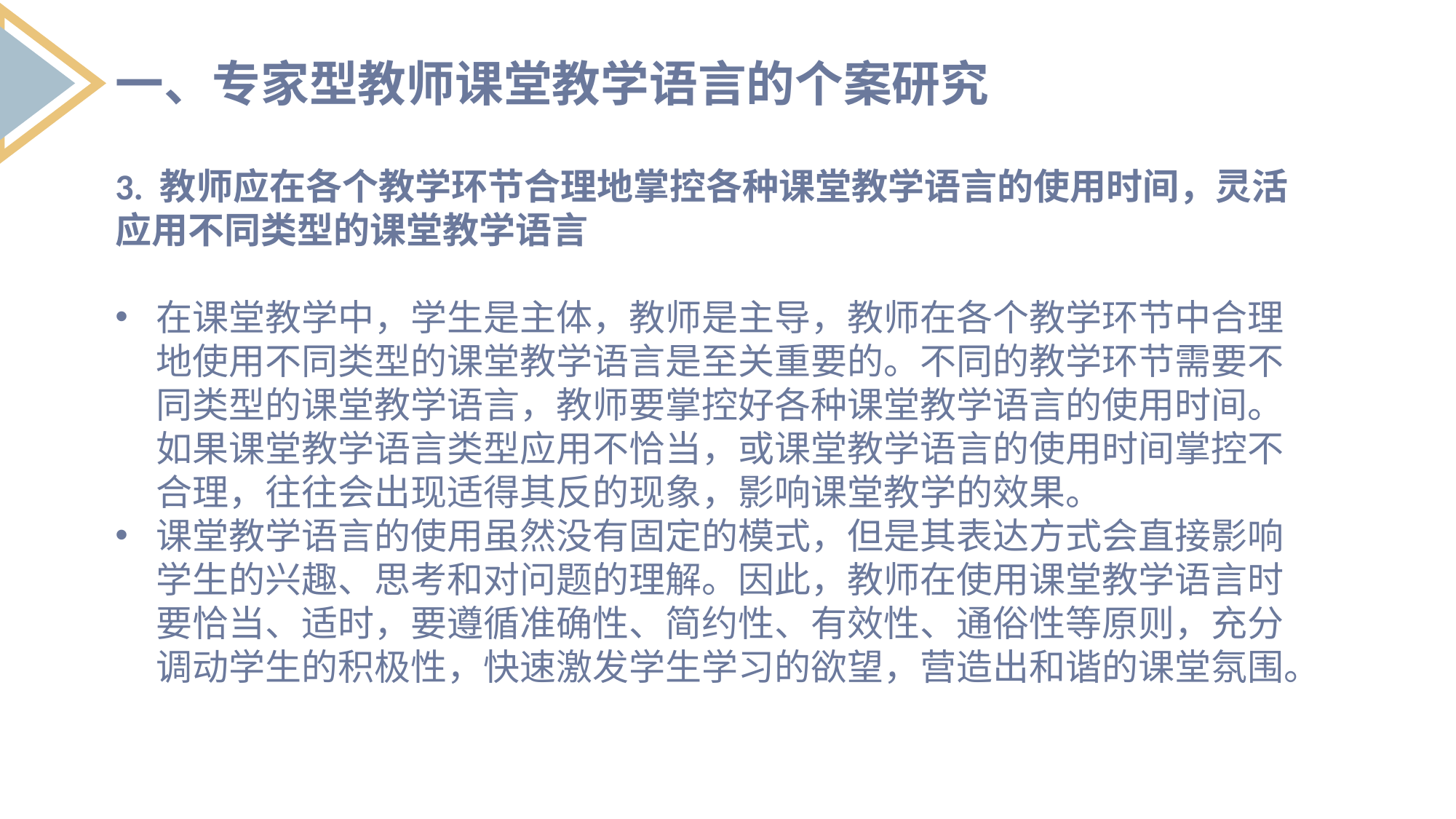

一、专家型教师课堂教学语言的个案研究
3. 教师应在各个教学环节合理地掌控各种课堂教学语言的使用时间，灵活应用不同类型的课堂教学语言

在课堂教学中，学生是主体，教师是主导，教师在各个教学环节中合理地使用不同类型的课堂教学语言是至关重要的。不同的教学环节需要不同类型的课堂教学语言，教师要掌控好各种课堂教学语言的使用时间。如果课堂教学语言类型应用不恰当，或课堂教学语言的使用时间掌控不合理，往往会出现适得其反的现象，影响课堂教学的效果。
课堂教学语言的使用虽然没有固定的模式，但是其表达方式会直接影响学生的兴趣、思考和对问题的理解。因此，教师在使用课堂教学语言时要恰当、适时，要遵循准确性、简约性、有效性、通俗性等原则，充分调动学生的积极性，快速激发学生学习的欲望，营造出和谐的课堂氛围。